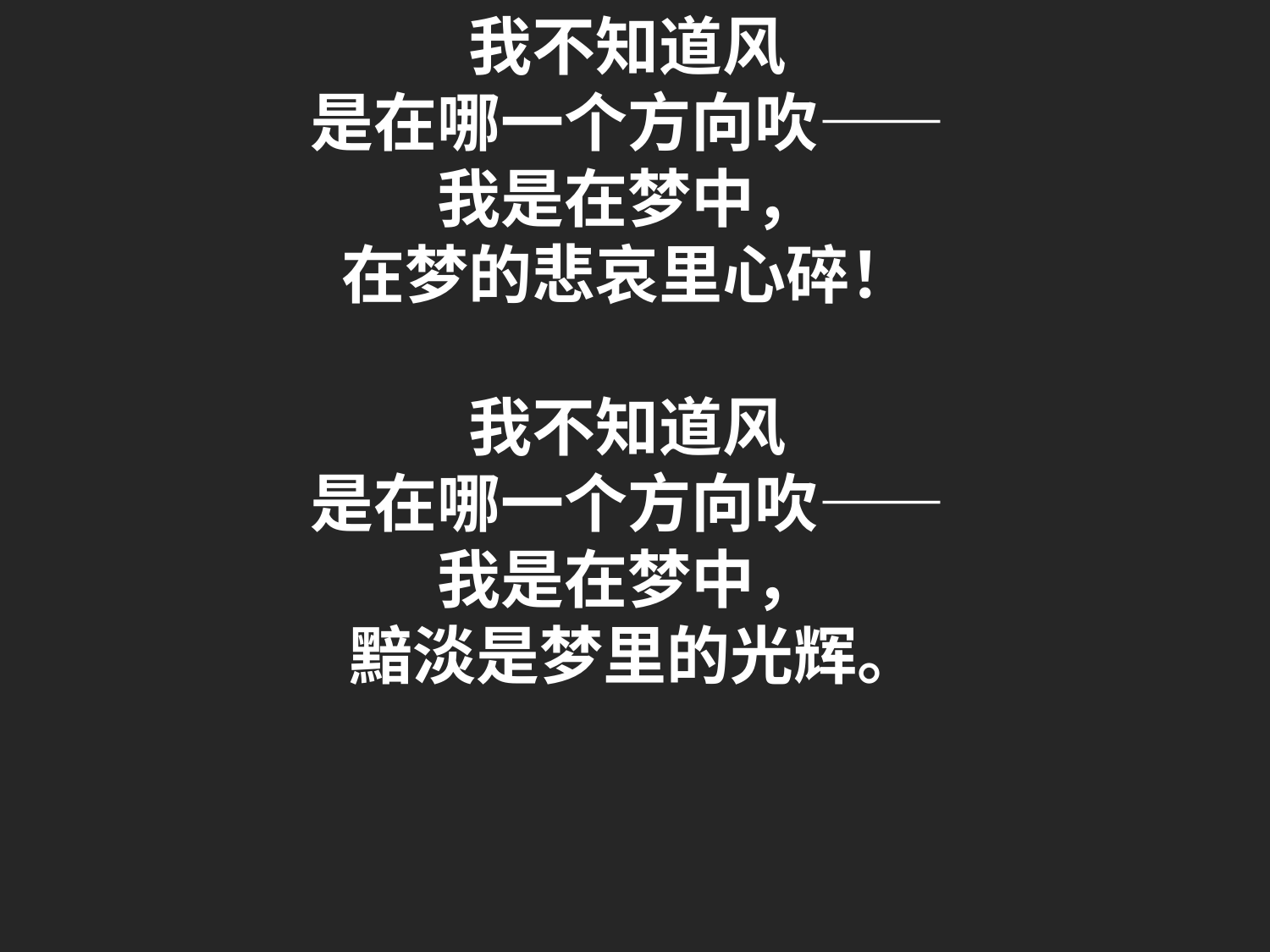

我不知道风
是在哪一个方向吹——
我是在梦中，
在梦的悲哀里心碎！
我不知道风
是在哪一个方向吹——
我是在梦中，
黯淡是梦里的光辉。